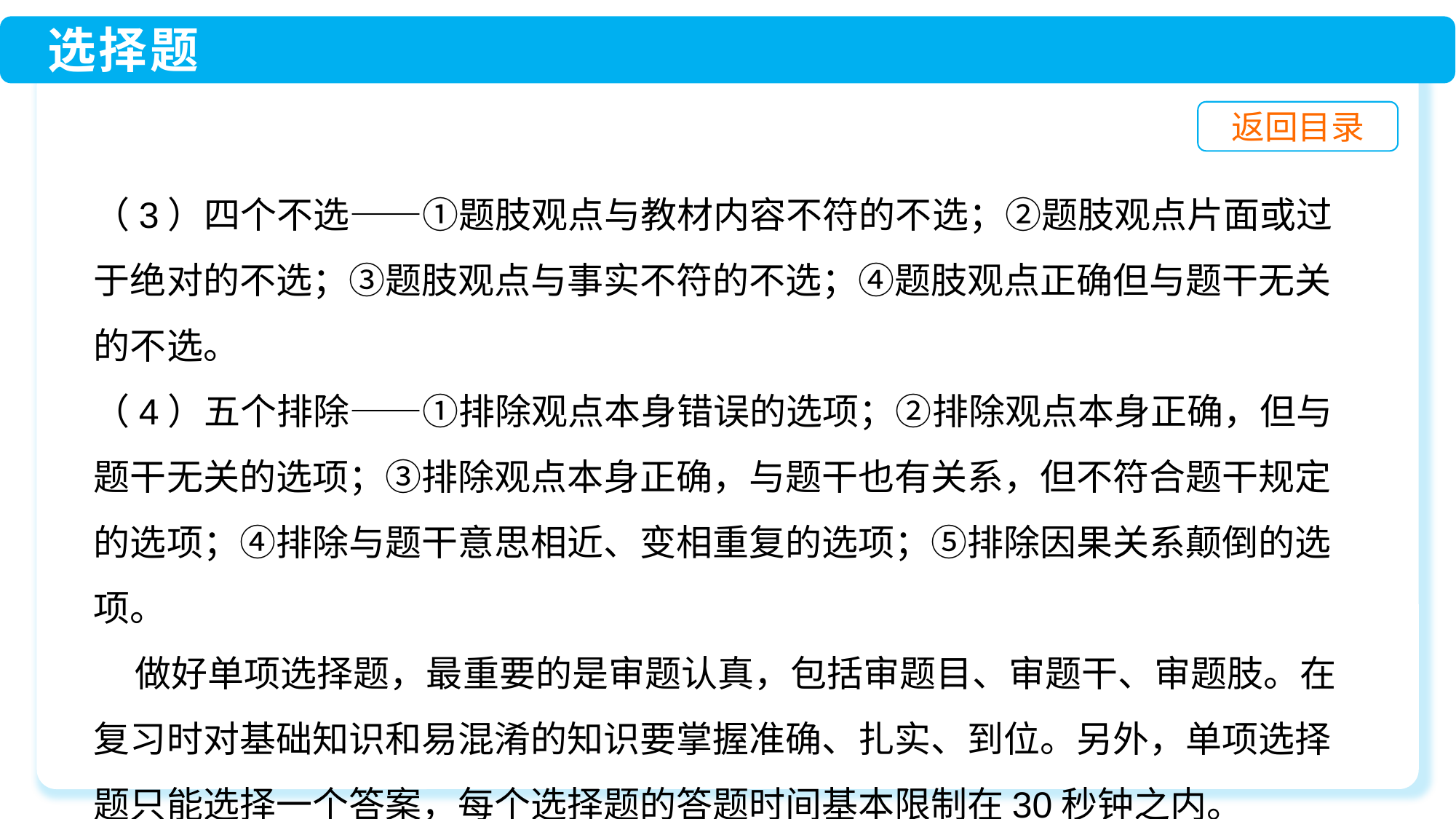

（3）四个不选——①题肢观点与教材内容不符的不选；②题肢观点片面或过于绝对的不选；③题肢观点与事实不符的不选；④题肢观点正确但与题干无关的不选。
（4）五个排除——①排除观点本身错误的选项；②排除观点本身正确，但与题干无关的选项；③排除观点本身正确，与题干也有关系，但不符合题干规定的选项；④排除与题干意思相近、变相重复的选项；⑤排除因果关系颠倒的选项。
    做好单项选择题，最重要的是审题认真，包括审题目、审题干、审题肢。在复习时对基础知识和易混淆的知识要掌握准确、扎实、到位。另外，单项选择题只能选择一个答案，每个选择题的答题时间基本限制在30秒钟之内。